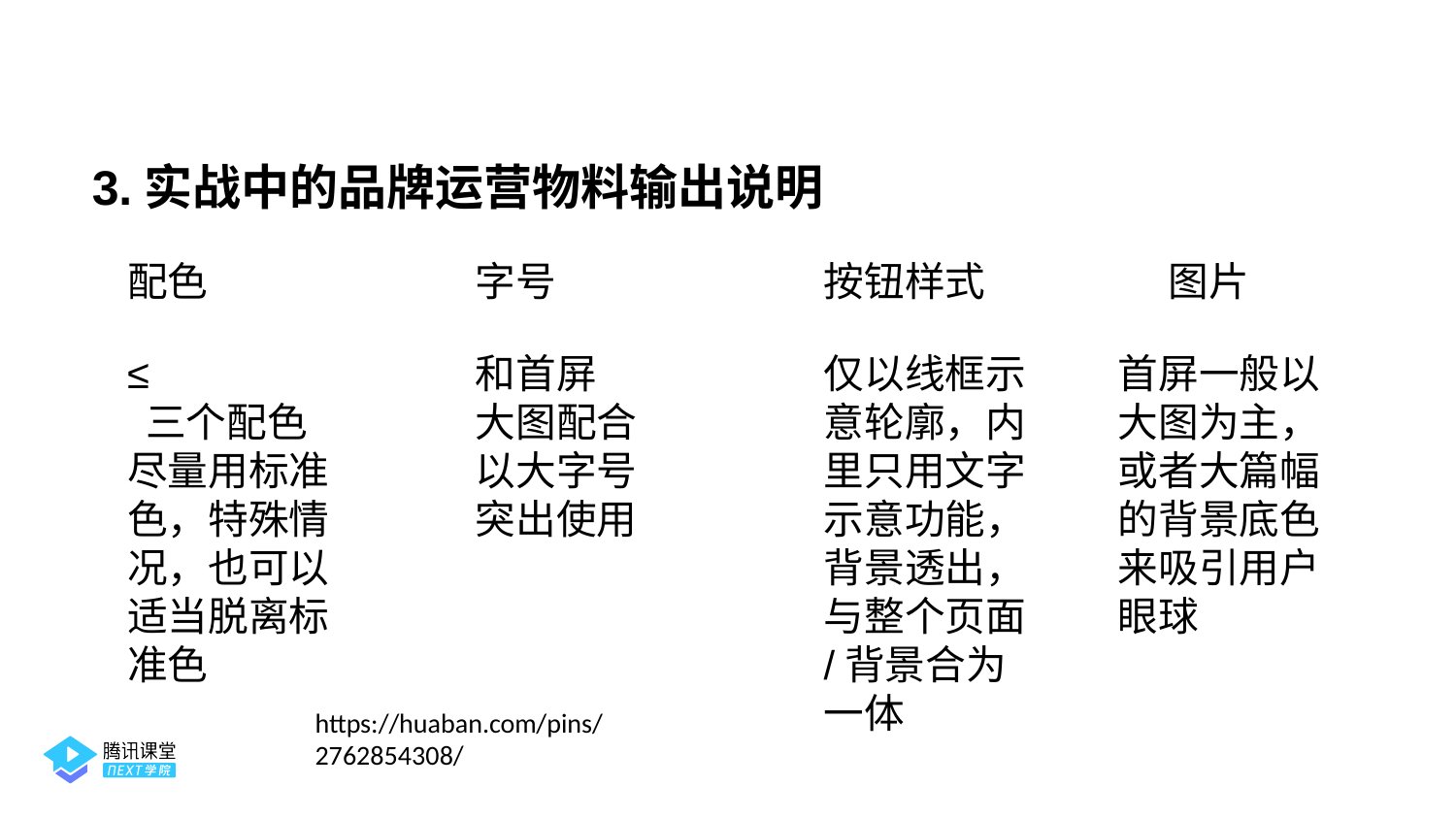

3.实战中的品牌运营物料输出说明
配色
字号
按钮样式
图片
≤
 三个配色
尽量用标准色，特殊情况，也可以适当脱离标准色
和首屏
大图配合
以大字号突出使用
仅以线框示意轮廓，内里只用文字示意功能，背景透出，与整个页面/背景合为一体
首屏一般以大图为主，或者大篇幅的背景底色来吸引用户眼球
https://huaban.com/pins/2762854308/